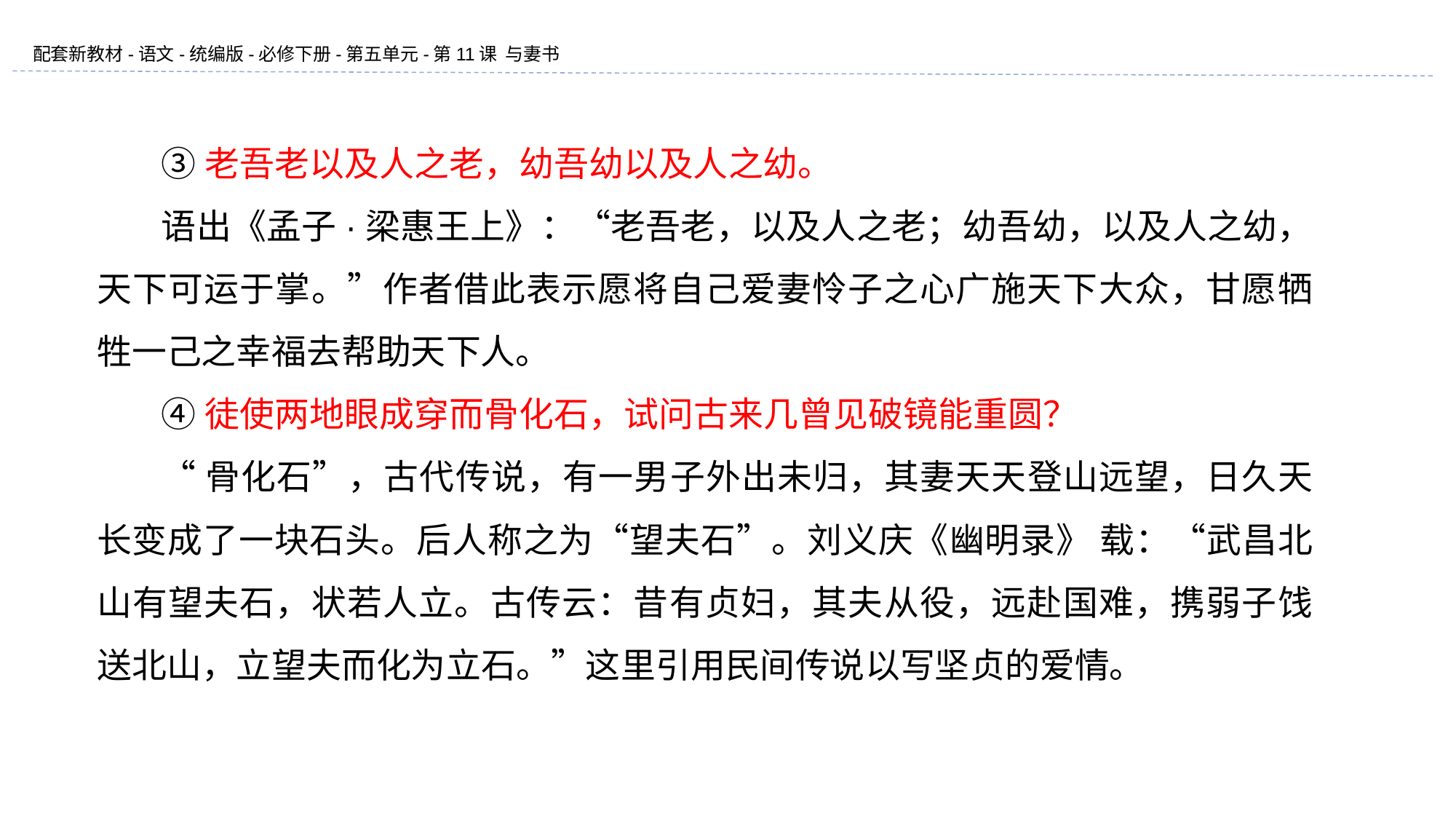

③老吾老以及人之老，幼吾幼以及人之幼。
语出《孟子·梁惠王上》：“老吾老，以及人之老；幼吾幼，以及人之幼，天下可运于掌。”作者借此表示愿将自己爱妻怜子之心广施天下大众，甘愿牺牲一己之幸福去帮助天下人。
④徒使两地眼成穿而骨化石，试问古来几曾见破镜能重圆？
“骨化石”，古代传说，有一男子外出未归，其妻天天登山远望，日久天长变成了一块石头。后人称之为“望夫石”。刘义庆《幽明录》 载：“武昌北山有望夫石，状若人立。古传云：昔有贞妇，其夫从役，远赴国难，携弱子饯送北山，立望夫而化为立石。”这里引用民间传说以写坚贞的爱情。